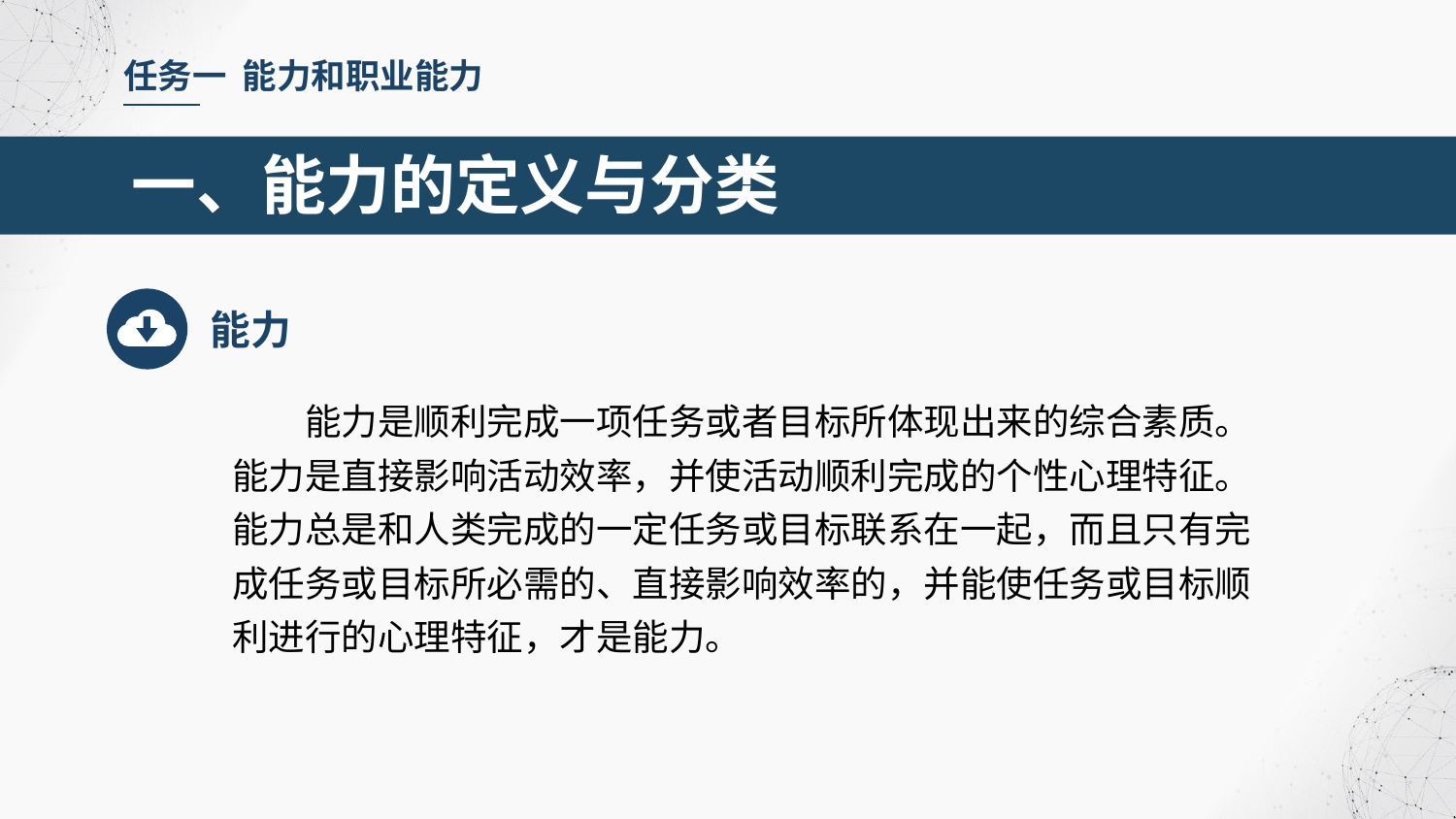

任务一  能力和职业能力

一、能力的定义与分类

能力
能力是顺利完成一项任务或者目标所体现出来的综合素质。能力是直接影响活动效率，并使活动顺利完成的个性心理特征。能力总是和人类完成的一定任务或目标联系在一起，而且只有完成任务或目标所必需的、直接影响效率的，并能使任务或目标顺利进行的心理特征，才是能力。